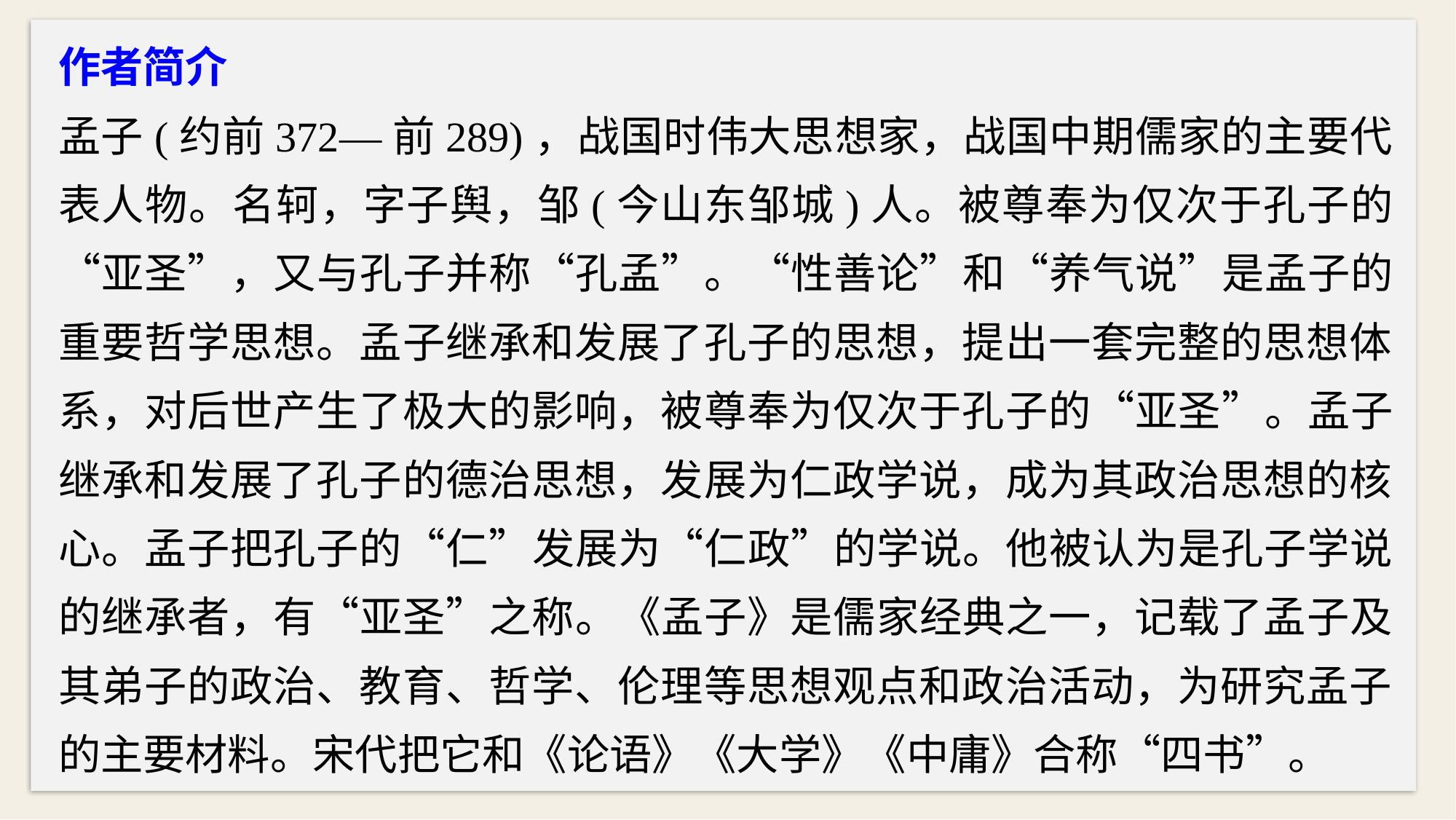

作者简介
孟子(约前372—前289)，战国时伟大思想家，战国中期儒家的主要代表人物。名轲，字子舆，邹(今山东邹城)人。被尊奉为仅次于孔子的“亚圣”，又与孔子并称“孔孟”。“性善论”和“养气说”是孟子的重要哲学思想。孟子继承和发展了孔子的思想，提出一套完整的思想体系，对后世产生了极大的影响，被尊奉为仅次于孔子的“亚圣”。孟子继承和发展了孔子的德治思想，发展为仁政学说，成为其政治思想的核心。孟子把孔子的“仁”发展为“仁政”的学说。他被认为是孔子学说的继承者，有“亚圣”之称。《孟子》是儒家经典之一，记载了孟子及其弟子的政治、教育、哲学、伦理等思想观点和政治活动，为研究孟子的主要材料。宋代把它和《论语》《大学》《中庸》合称“四书”。